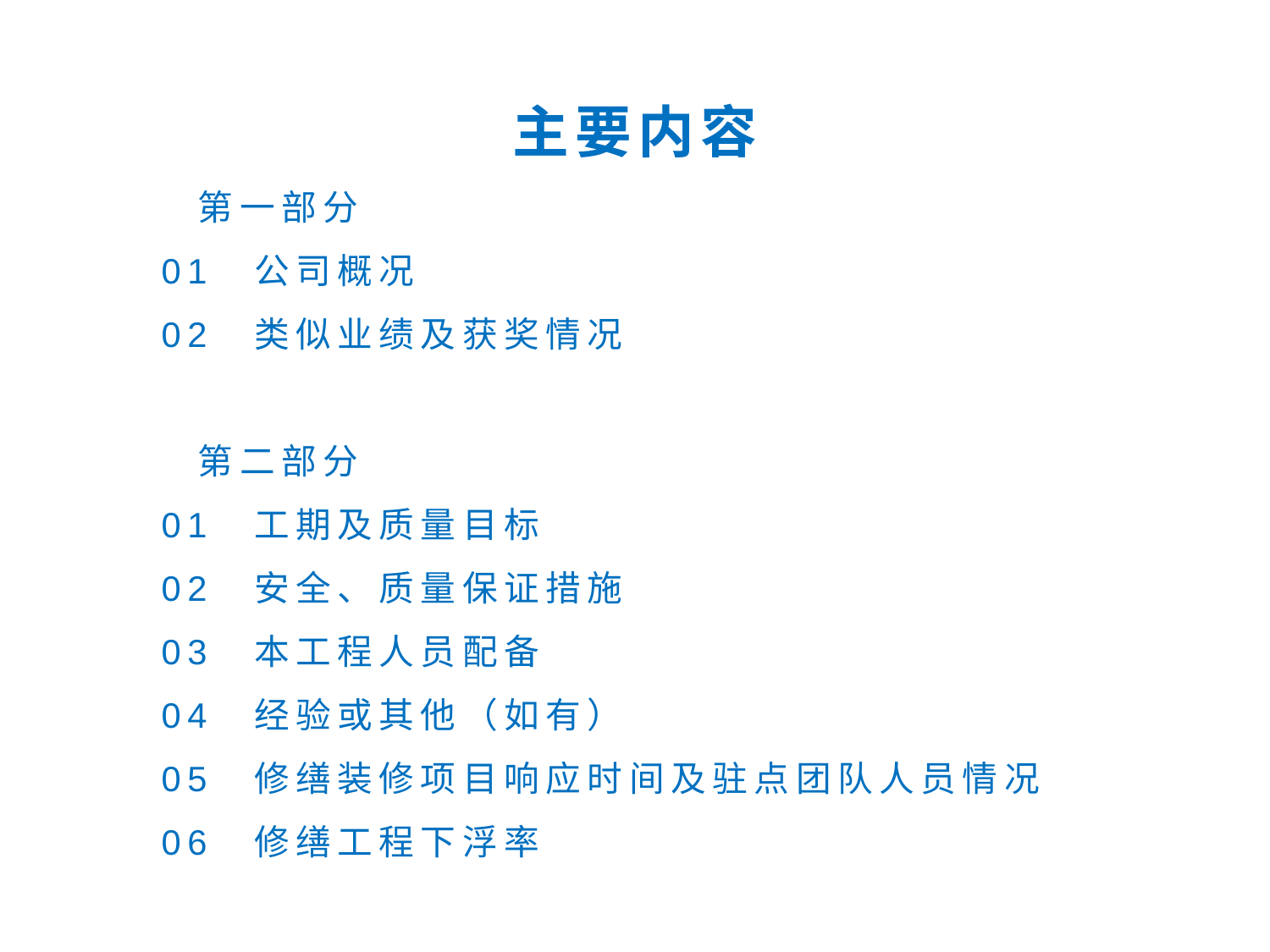

主要内容
  第一部分
01  公司概况
02  类似业绩及获奖情况

  第二部分
01  工期及质量目标
02  安全、质量保证措施
03  本工程人员配备
04  经验或其他（如有）
05  修缮装修项目响应时间及驻点团队人员情况
06  修缮工程下浮率